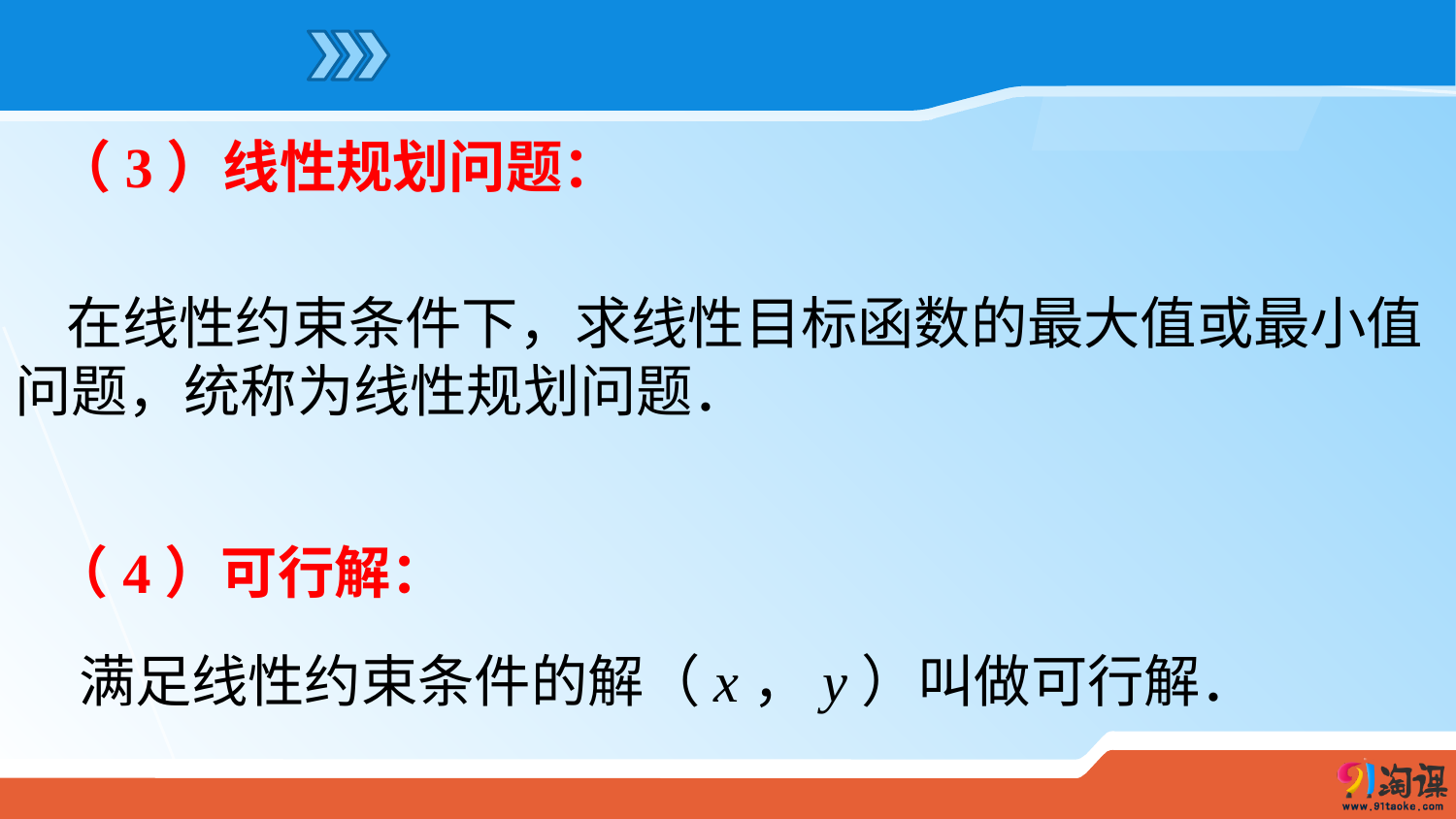

（3）线性规划问题：
   在线性约束条件下，求线性目标函数的最大值或最小值问题，统称为线性规划问题．
（4）可行解：
    满足线性约束条件的解（x，y）叫做可行解．